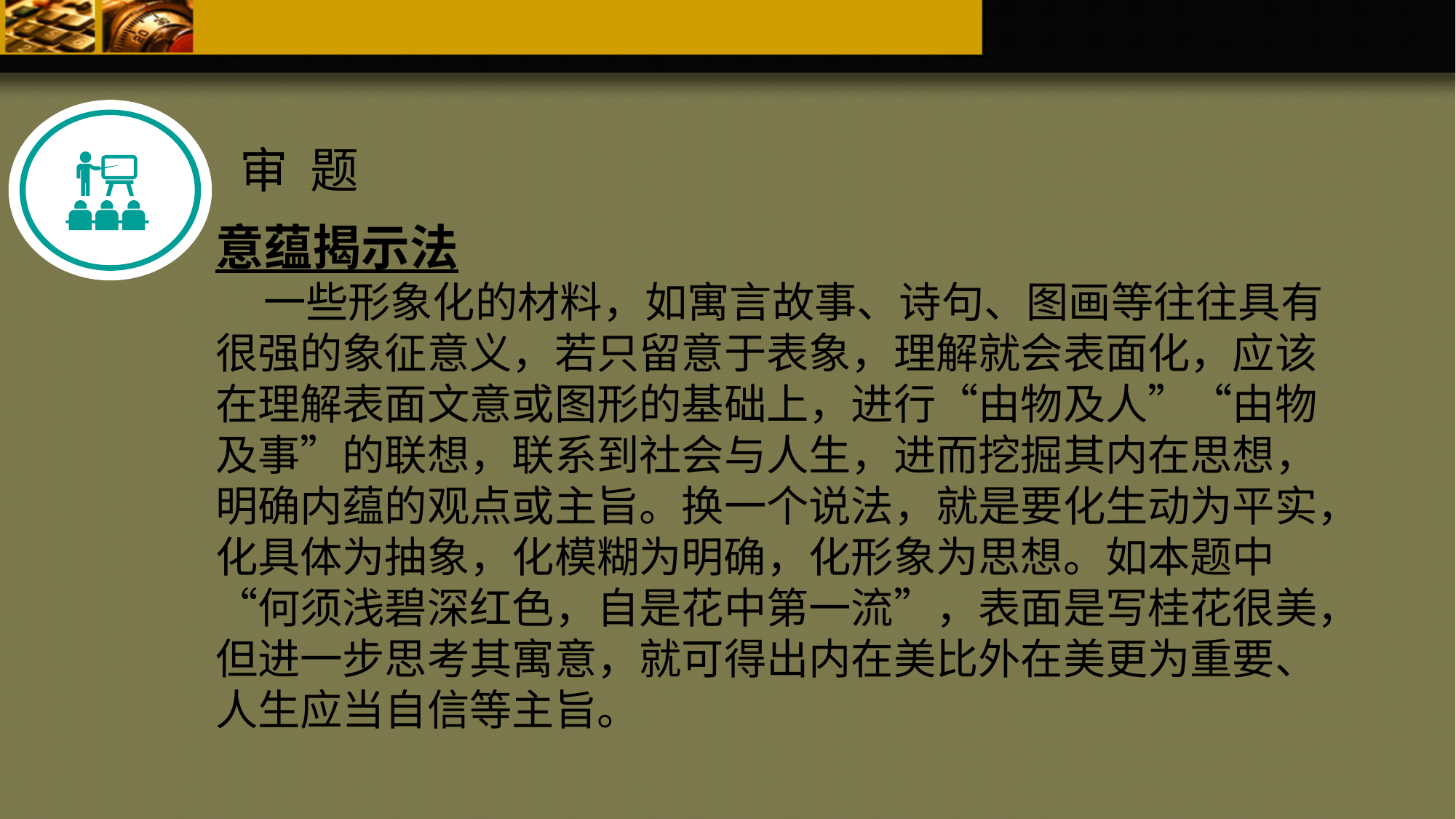

审  题

意蕴揭示法
    一些形象化的材料，如寓言故事、诗句、图画等往往具有很强的象征意义，若只留意于表象，理解就会表面化，应该在理解表面文意或图形的基础上，进行“由物及人”“由物及事”的联想，联系到社会与人生，进而挖掘其内在思想，明确内蕴的观点或主旨。换一个说法，就是要化生动为平实，化具体为抽象，化模糊为明确，化形象为思想。如本题中“何须浅碧深红色，自是花中第一流”，表面是写桂花很美，但进一步思考其寓意，就可得出内在美比外在美更为重要、人生应当自信等主旨。